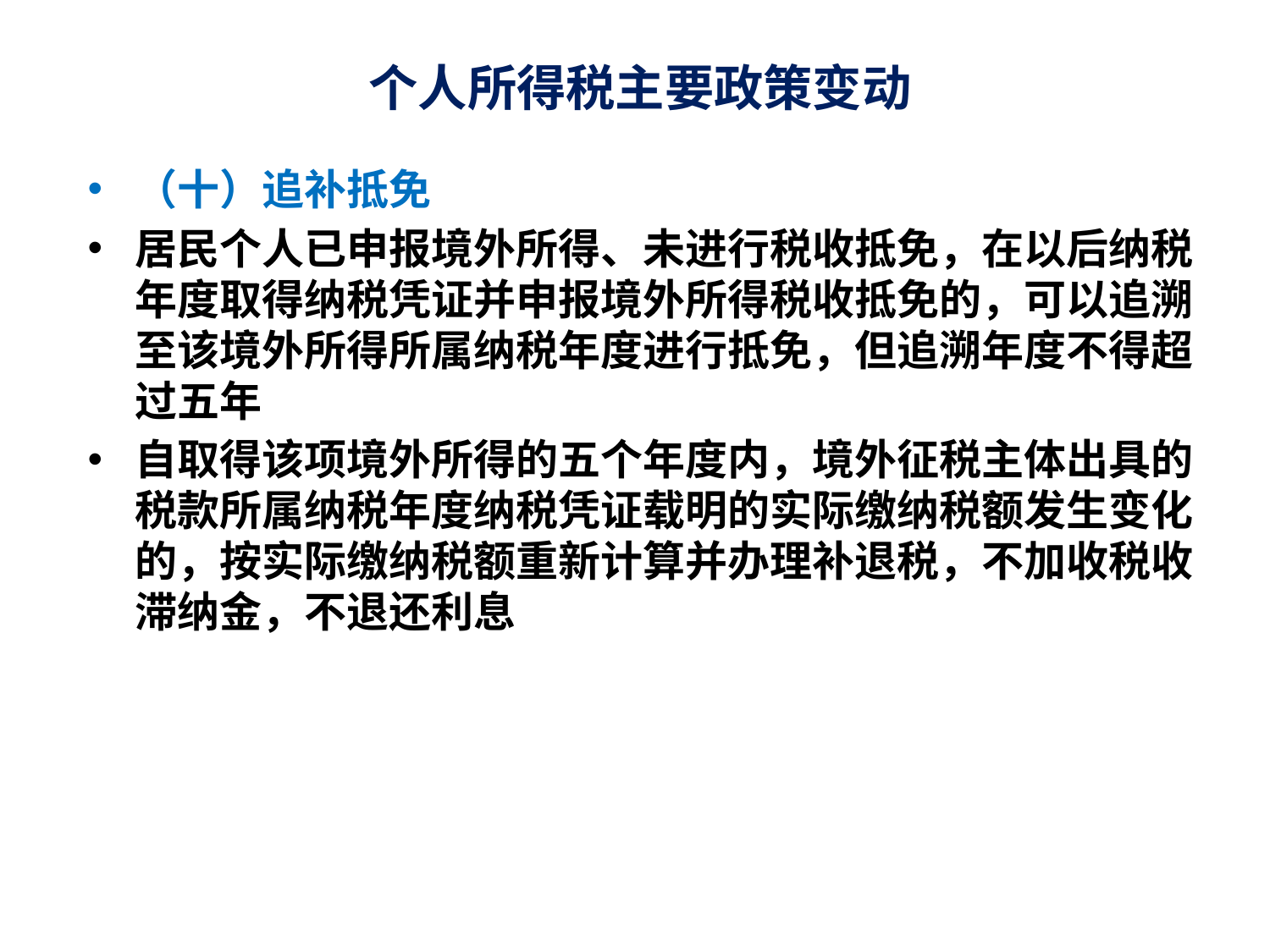

# 个人所得税主要政策变动
（十）追补抵免
居民个人已申报境外所得、未进行税收抵免，在以后纳税年度取得纳税凭证并申报境外所得税收抵免的，可以追溯至该境外所得所属纳税年度进行抵免，但追溯年度不得超过五年
自取得该项境外所得的五个年度内，境外征税主体出具的税款所属纳税年度纳税凭证载明的实际缴纳税额发生变化的，按实际缴纳税额重新计算并办理补退税，不加收税收滞纳金，不退还利息